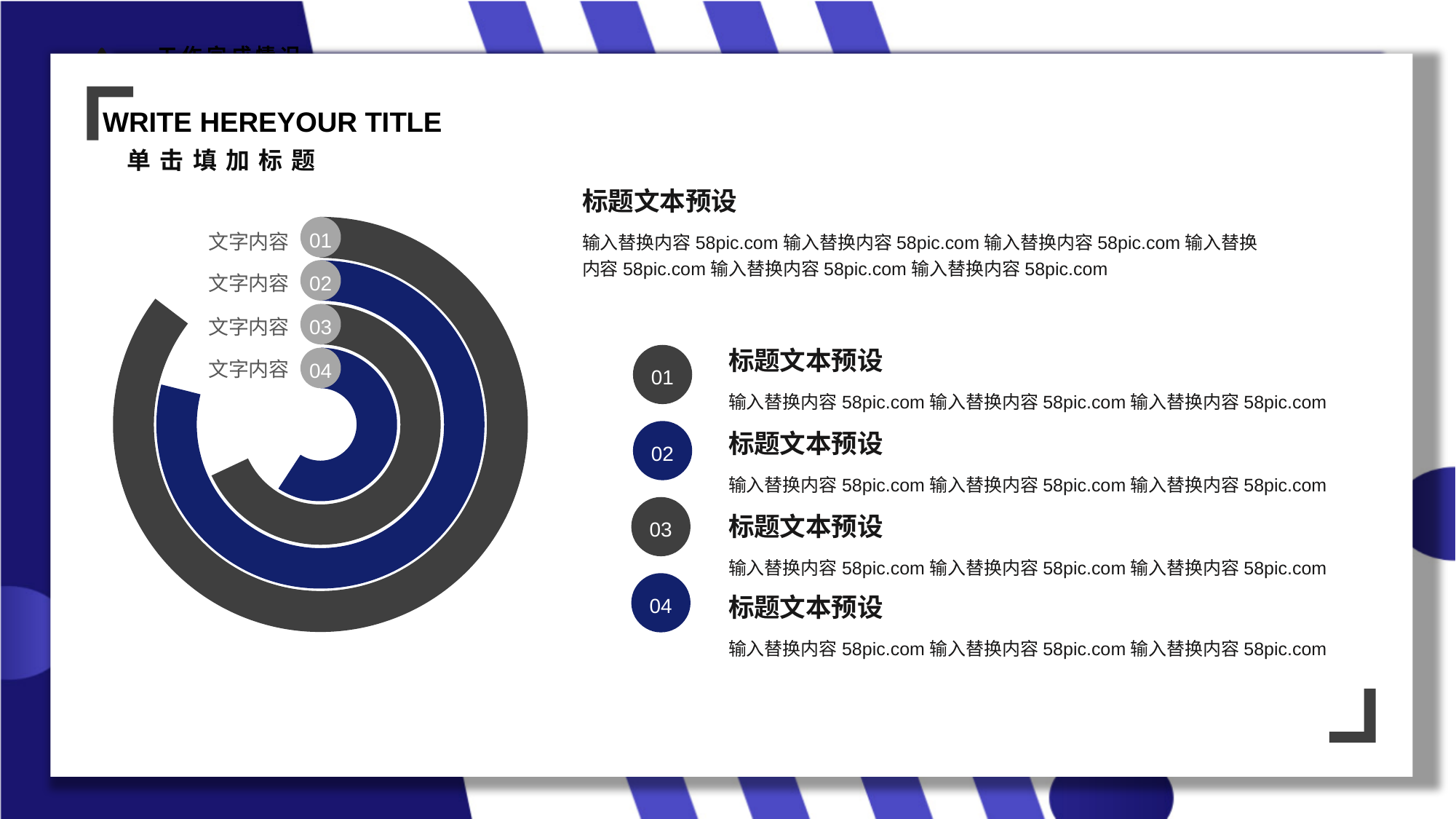

标题文本预设

01
输入替换内容58pic.com输入替换内容58pic.com输入替换内容58pic.com输入替换内容58pic.com输入替换内容58pic.com输入替换内容58pic.com

文字内容
02

文字内容
03

文字内容
标题文本预设
01

04
文字内容
输入替换内容58pic.com输入替换内容58pic.com输入替换内容58pic.com
02
标题文本预设
输入替换内容58pic.com输入替换内容58pic.com输入替换内容58pic.com
03
标题文本预设
输入替换内容58pic.com输入替换内容58pic.com输入替换内容58pic.com
04
标题文本预设
输入替换内容58pic.com输入替换内容58pic.com输入替换内容58pic.com